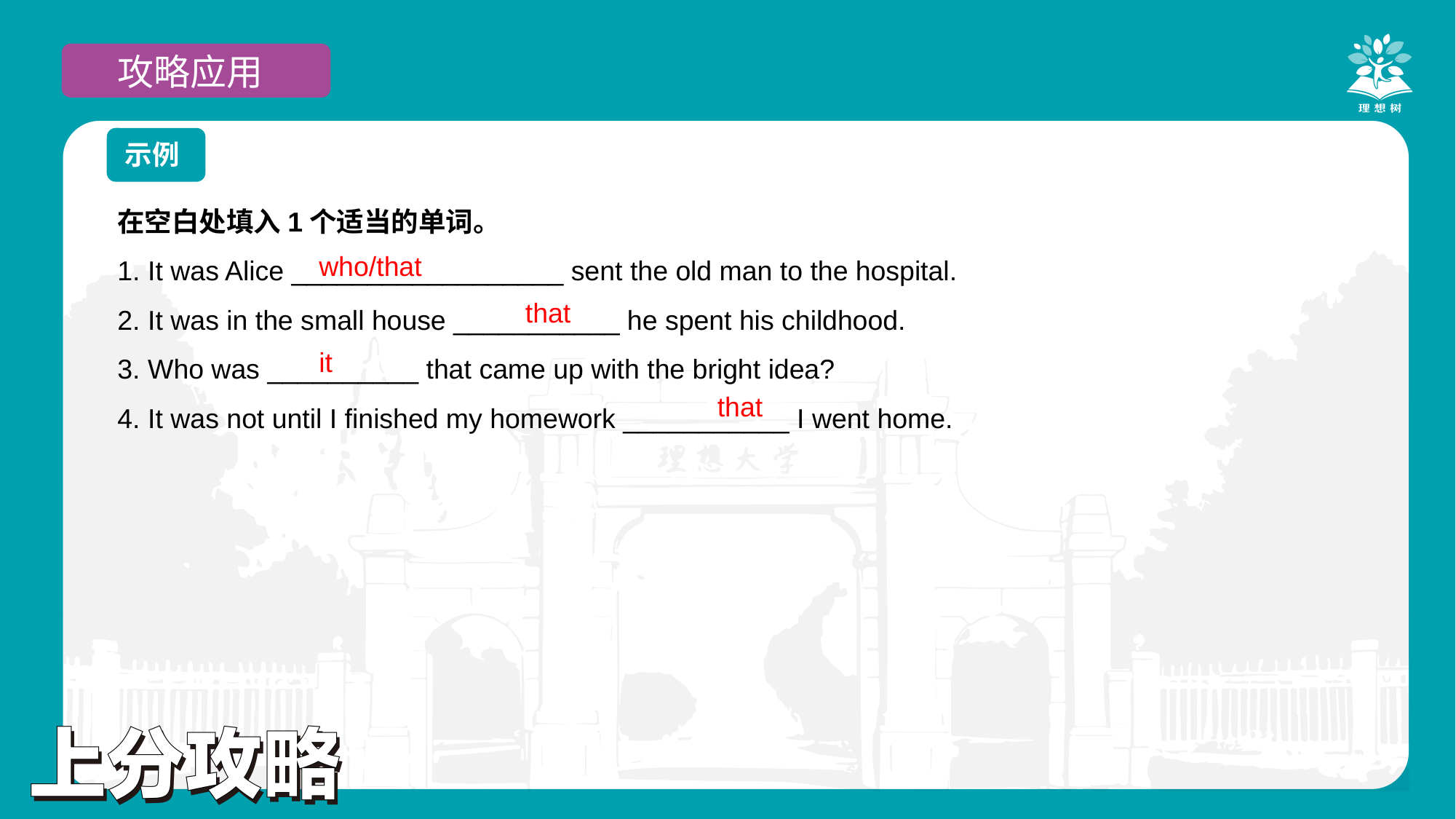

攻略应用

示例
在空白处填入1个适当的单词。
1. It was Alice __________________ sent the old man to the hospital.
2. It was in the small house ___________ he spent his childhood.
3. Who was __________ that came up with the bright idea?
4. It was not until I finished my homework ___________ I went home.

who/that
that
it
that